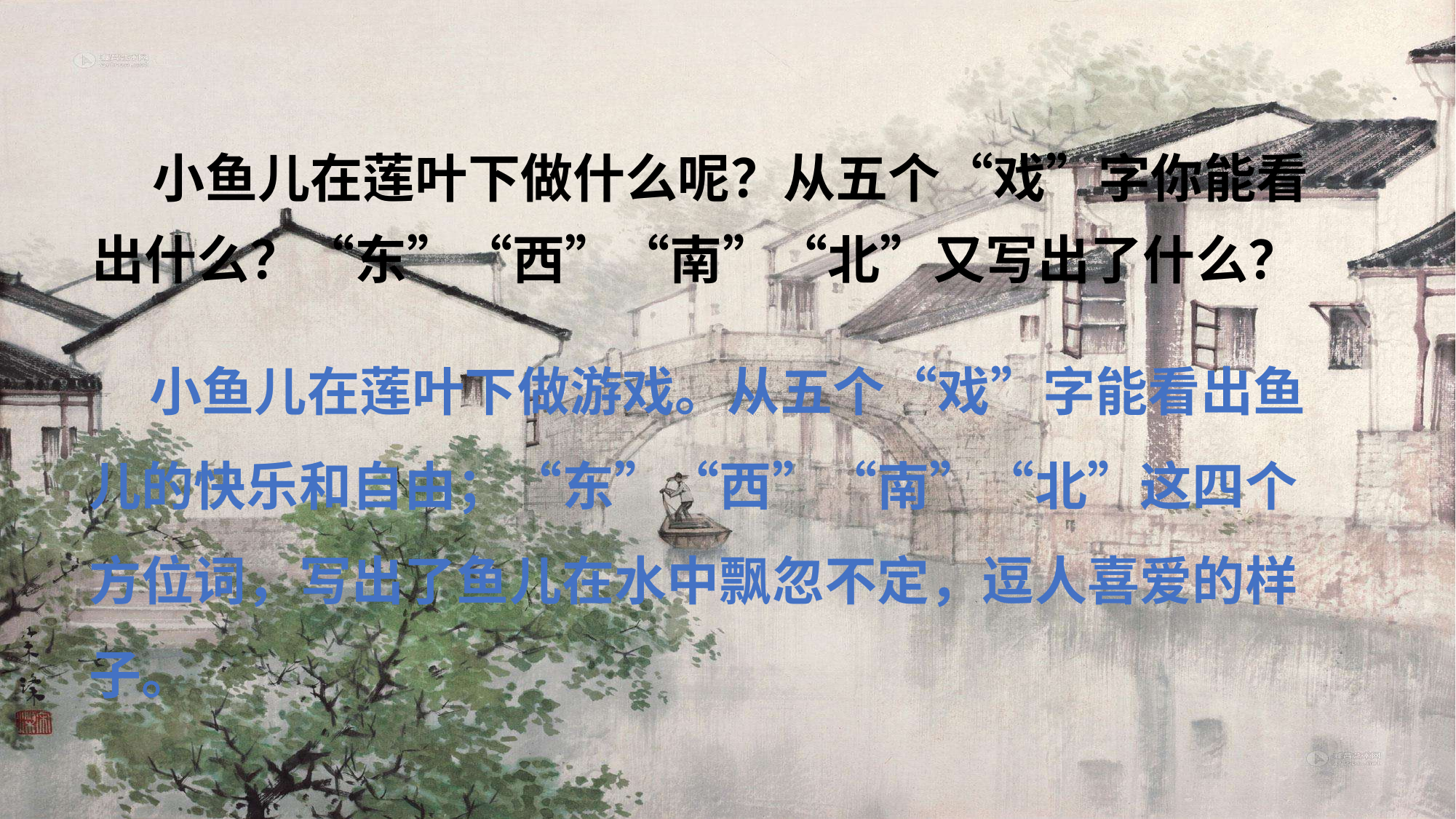

小鱼儿在莲叶下做什么呢？从五个“戏”字你能看出什么？“东”“西”“南”“北”又写出了什么？
    小鱼儿在莲叶下做游戏。从五个“戏”字能看出鱼儿的快乐和自由；“东”“西”“南”“北”这四个方位词，写出了鱼儿在水中飘忽不定，逗人喜爱的样子。